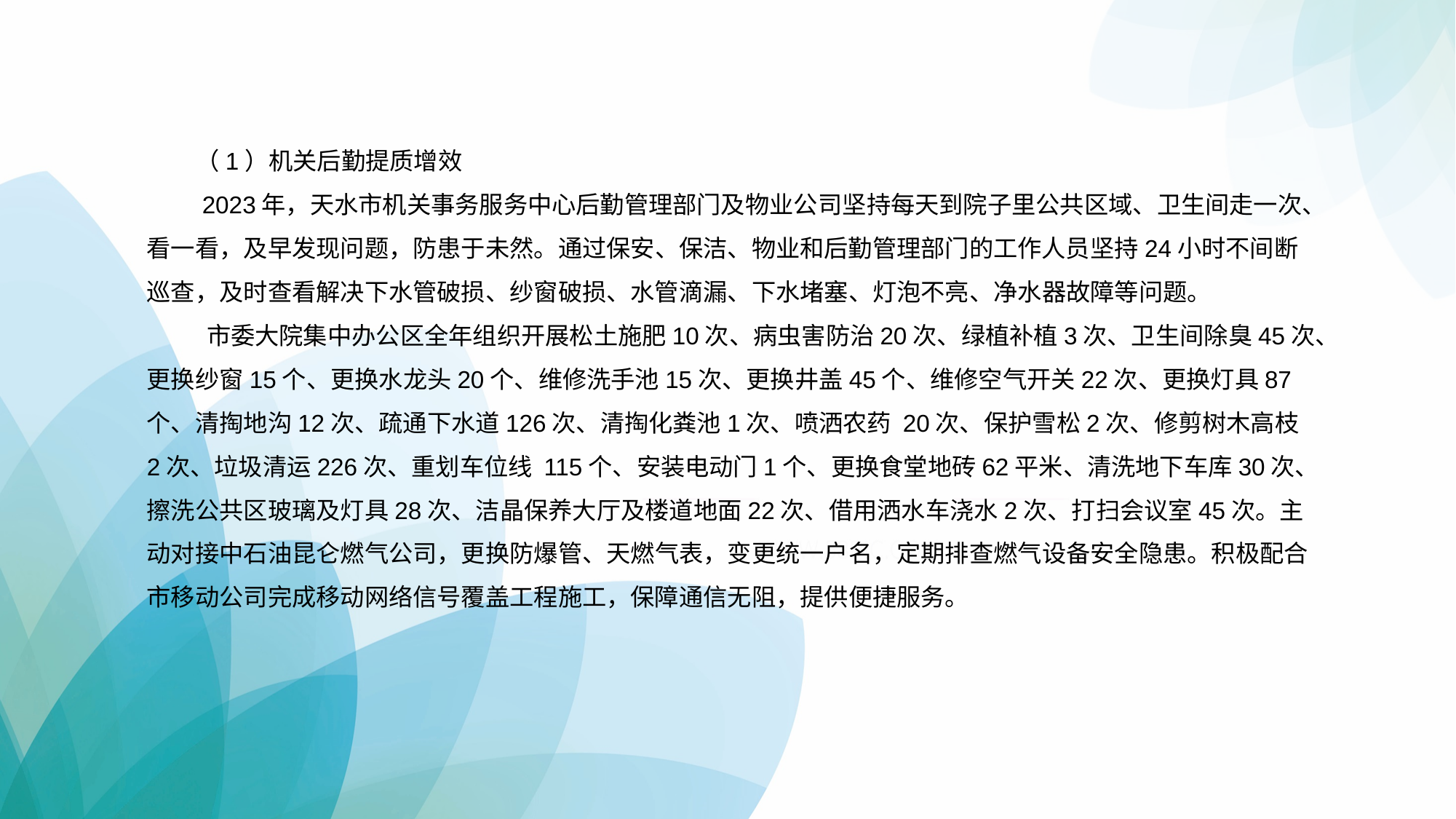

（1）机关后勤提质增效
 2023年，天水市机关事务服务中心后勤管理部门及物业公司坚持每天到院子里公共区域、卫生间走一次、看一看，及早发现问题，防患于未然。通过保安、保洁、物业和后勤管理部门的工作人员坚持24小时不间断巡查，及时查看解决下水管破损、纱窗破损、水管滴漏、下水堵塞、灯泡不亮、净水器故障等问题。
 市委大院集中办公区全年组织开展松土施肥10次、病虫害防治20次、绿植补植3次、卫生间除臭45次、更换纱窗15个、更换水龙头20个、维修洗手池15次、更换井盖45个、维修空气开关22次、更换灯具87个、清掏地沟12次、疏通下水道126次、清掏化粪池1次、喷洒农药 20次、保护雪松2次、修剪树木高枝2次、垃圾清运226次、重划车位线 115个、安装电动门1个、更换食堂地砖62平米、清洗地下车库30次、擦洗公共区玻璃及灯具28次、洁晶保养大厅及楼道地面22次、借用洒水车浇水2次、打扫会议室45次。主动对接中石油昆仑燃气公司，更换防爆管、天燃气表，变更统一户名，定期排查燃气设备安全隐患。积极配合市移动公司完成移动网络信号覆盖工程施工，保障通信无阻，提供便捷服务。